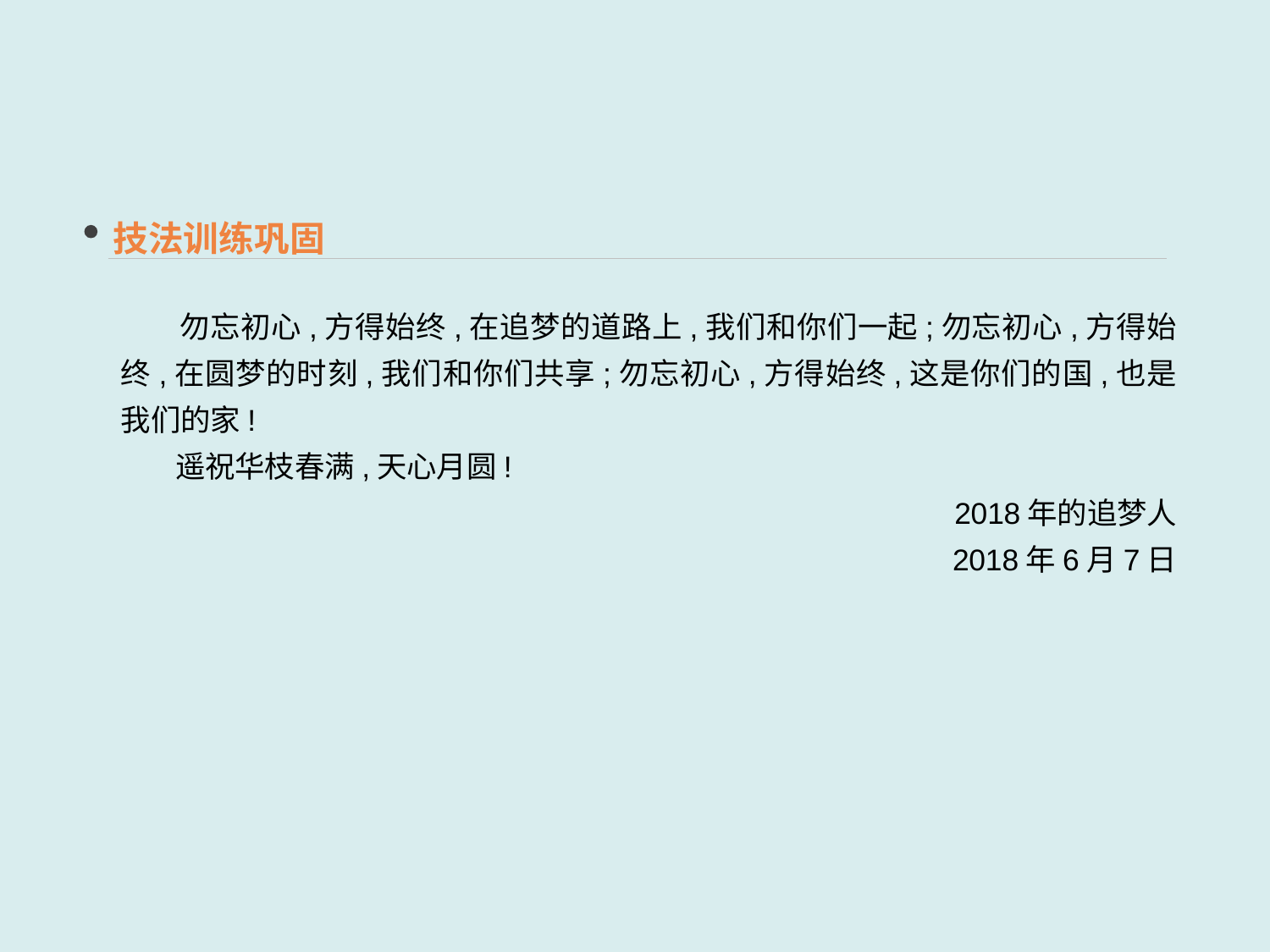

技法训练巩固

       勿忘初心,方得始终,在追梦的道路上,我们和你们一起;勿忘初心,方得始终,在圆梦的时刻,我们和你们共享;勿忘初心,方得始终,这是你们的国,也是我们的家!
       遥祝华枝春满,天心月圆!
2018年的追梦人
2018年6月7日